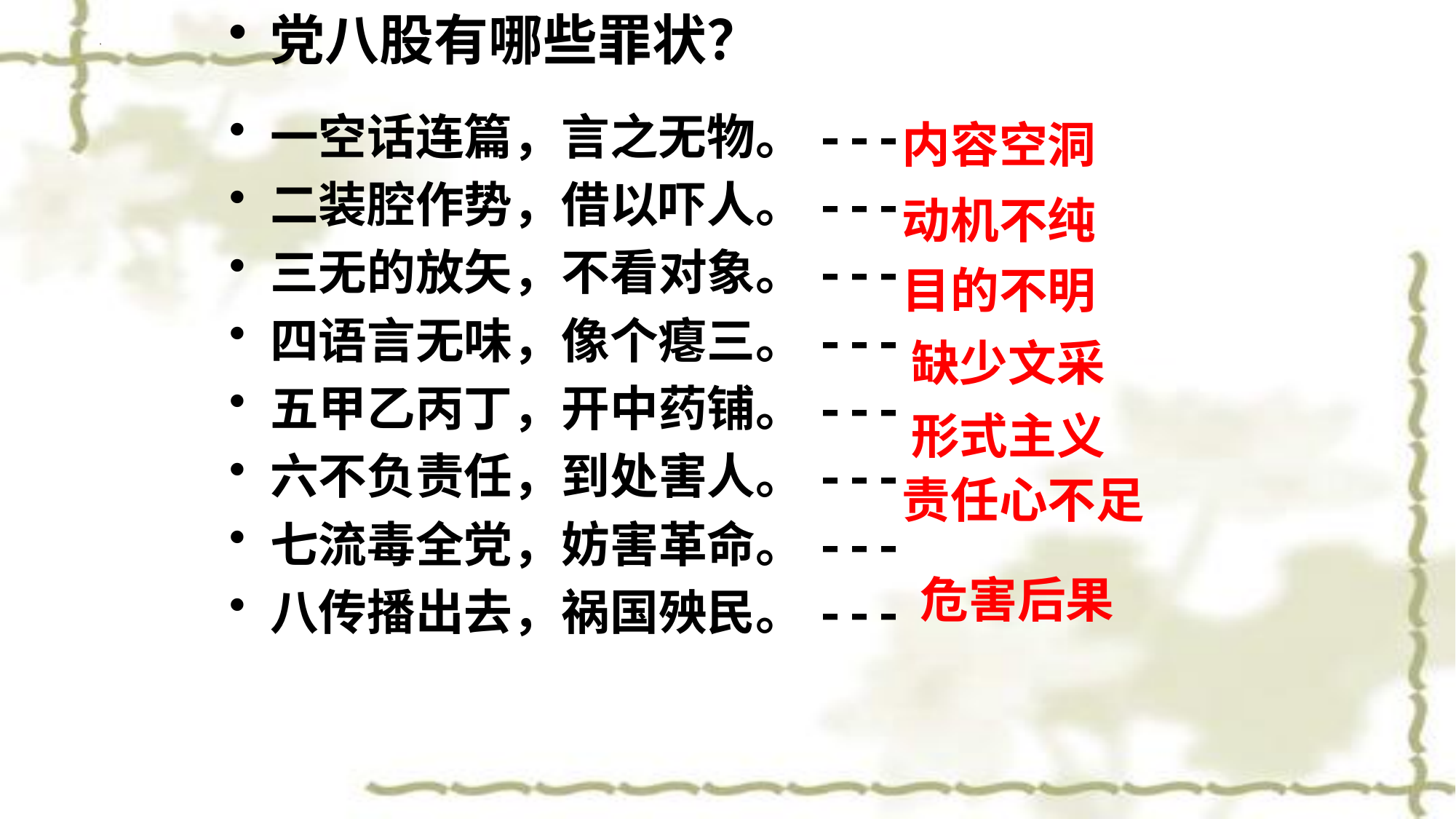

党八股有哪些罪状？

一空话连篇，言之无物。---
二装腔作势，借以吓人。---
三无的放矢，不看对象。---
四语言无味，像个瘪三。---
五甲乙丙丁，开中药铺。---
六不负责任，到处害人。---
七流毒全党，妨害革命。---
八传播出去，祸国殃民。---

内容空洞
动机不纯
目的不明
缺少文采
形式主义
责任心不足
危害后果